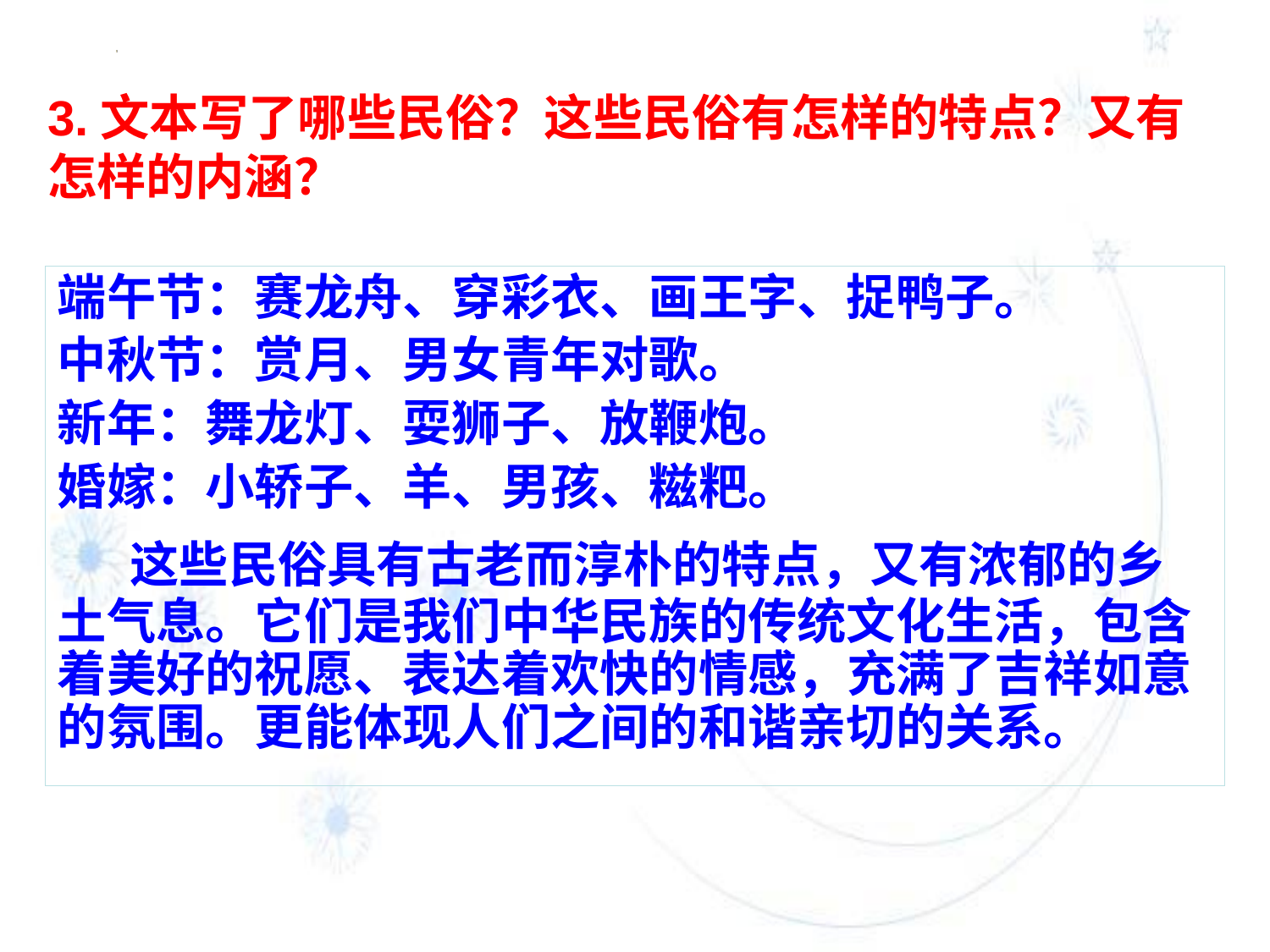

# 3.文本写了哪些民俗？这些民俗有怎样的特点？又有怎样的内涵？
端午节：赛龙舟、穿彩衣、画王字、捉鸭子。
中秋节：赏月、男女青年对歌。
新年：舞龙灯、耍狮子、放鞭炮。
婚嫁：小轿子、羊、男孩、糍粑。
    这些民俗具有古老而淳朴的特点，又有浓郁的乡土气息。它们是我们中华民族的传统文化生活，包含着美好的祝愿、表达着欢快的情感，充满了吉祥如意的氛围。更能体现人们之间的和谐亲切的关系。